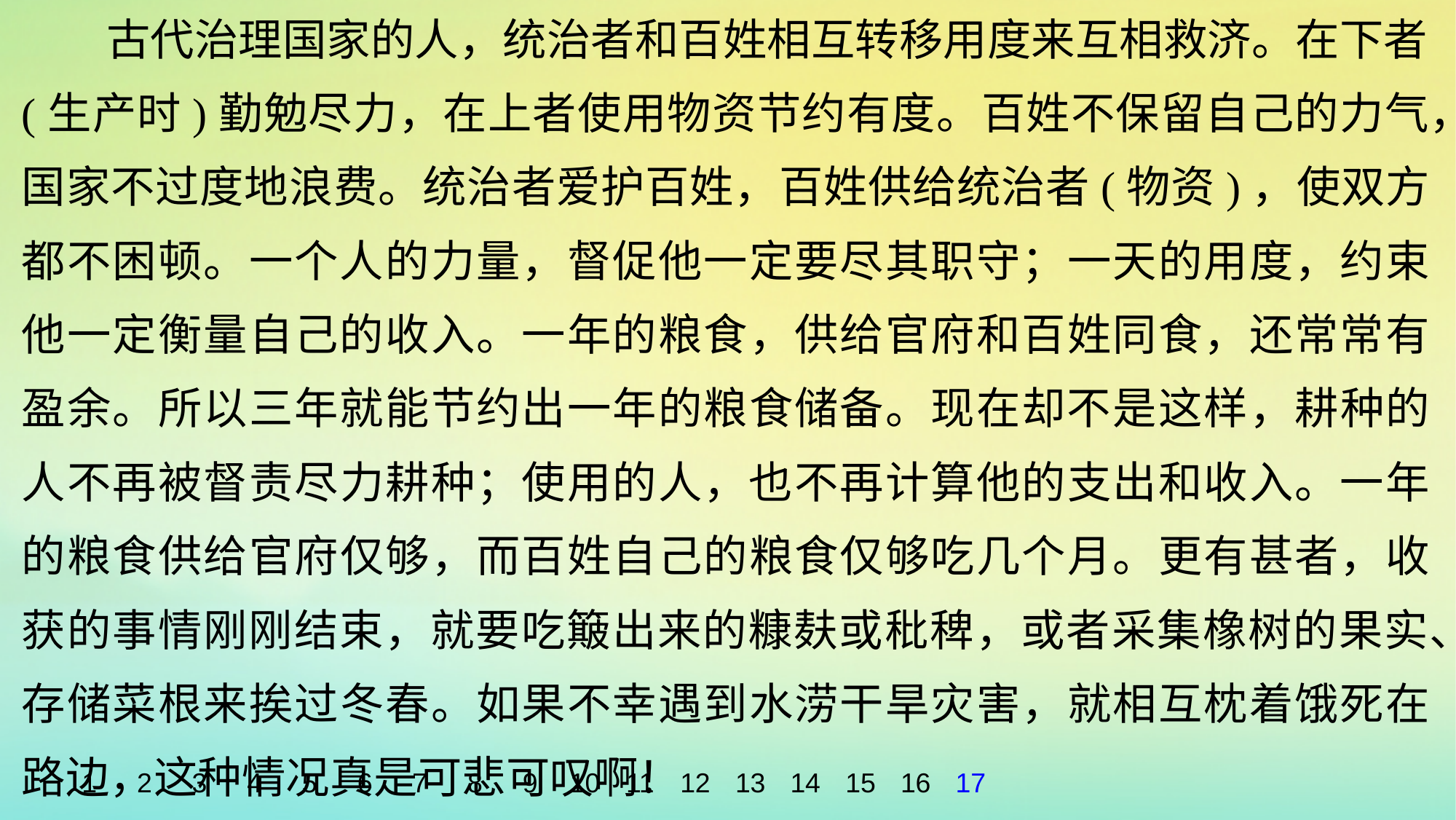

古代治理国家的人，统治者和百姓相互转移用度来互相救济。在下者(生产时)勤勉尽力，在上者使用物资节约有度。百姓不保留自己的力气，国家不过度地浪费。统治者爱护百姓，百姓供给统治者(物资)，使双方都不困顿。一个人的力量，督促他一定要尽其职守；一天的用度，约束他一定衡量自己的收入。一年的粮食，供给官府和百姓同食，还常常有盈余。所以三年就能节约出一年的粮食储备。现在却不是这样，耕种的人不再被督责尽力耕种；使用的人，也不再计算他的支出和收入。一年的粮食供给官府仅够，而百姓自己的粮食仅够吃几个月。更有甚者，收获的事情刚刚结束，就要吃簸出来的糠麸或秕稗，或者采集橡树的果实、存储菜根来挨过冬春。如果不幸遇到水涝干旱灾害，就相互枕着饿死在路边，这种情况真是可悲可叹啊！
1
2
3
4
5
6
7
8
9
10
11
12
13
14
15
16
17